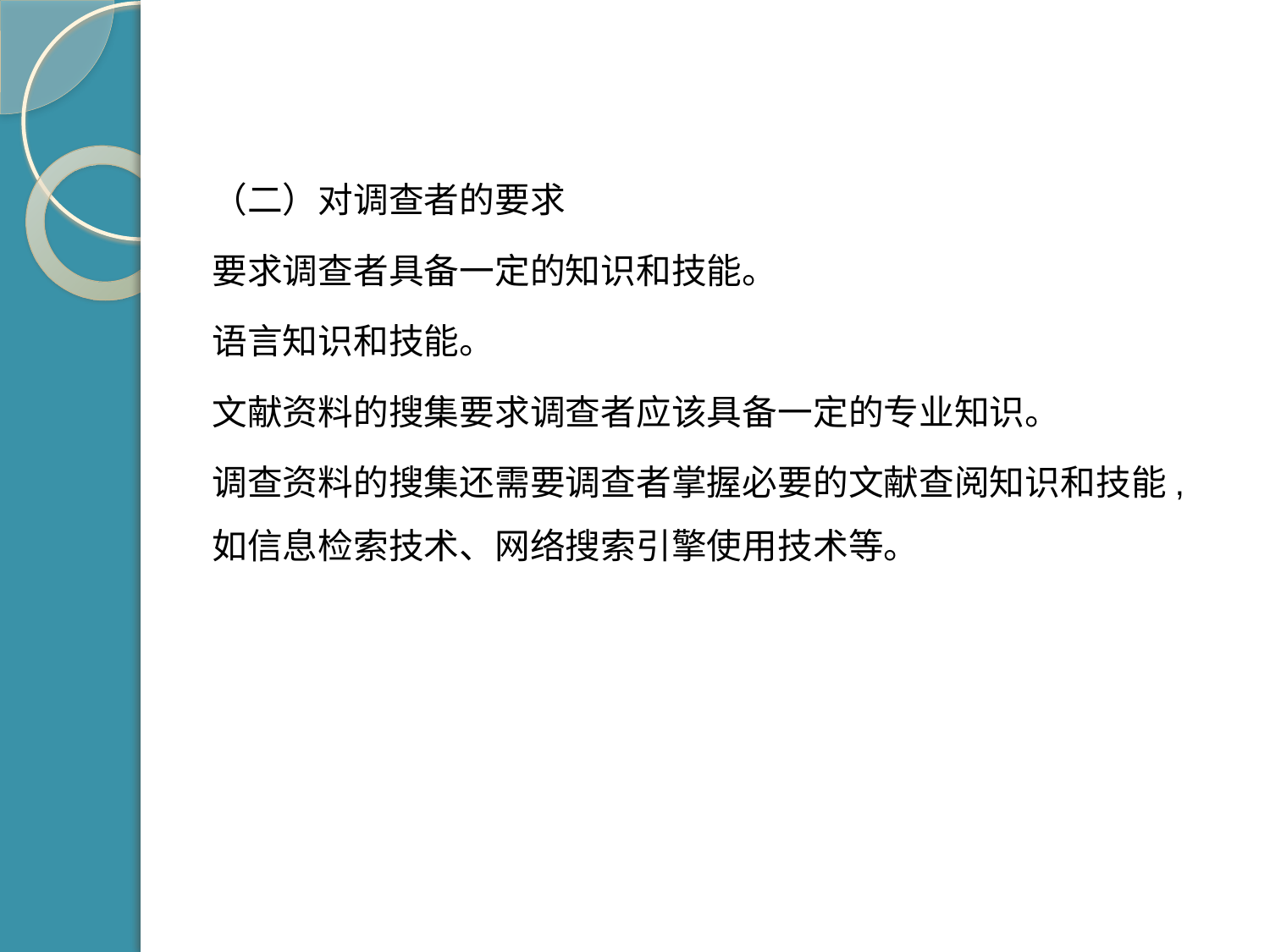

#
（二）对调查者的要求
要求调查者具备一定的知识和技能。
语言知识和技能。
文献资料的搜集要求调查者应该具备一定的专业知识。
调查资料的搜集还需要调查者掌握必要的文献查阅知识和技能,如信息检索技术、网络搜索引擎使用技术等。